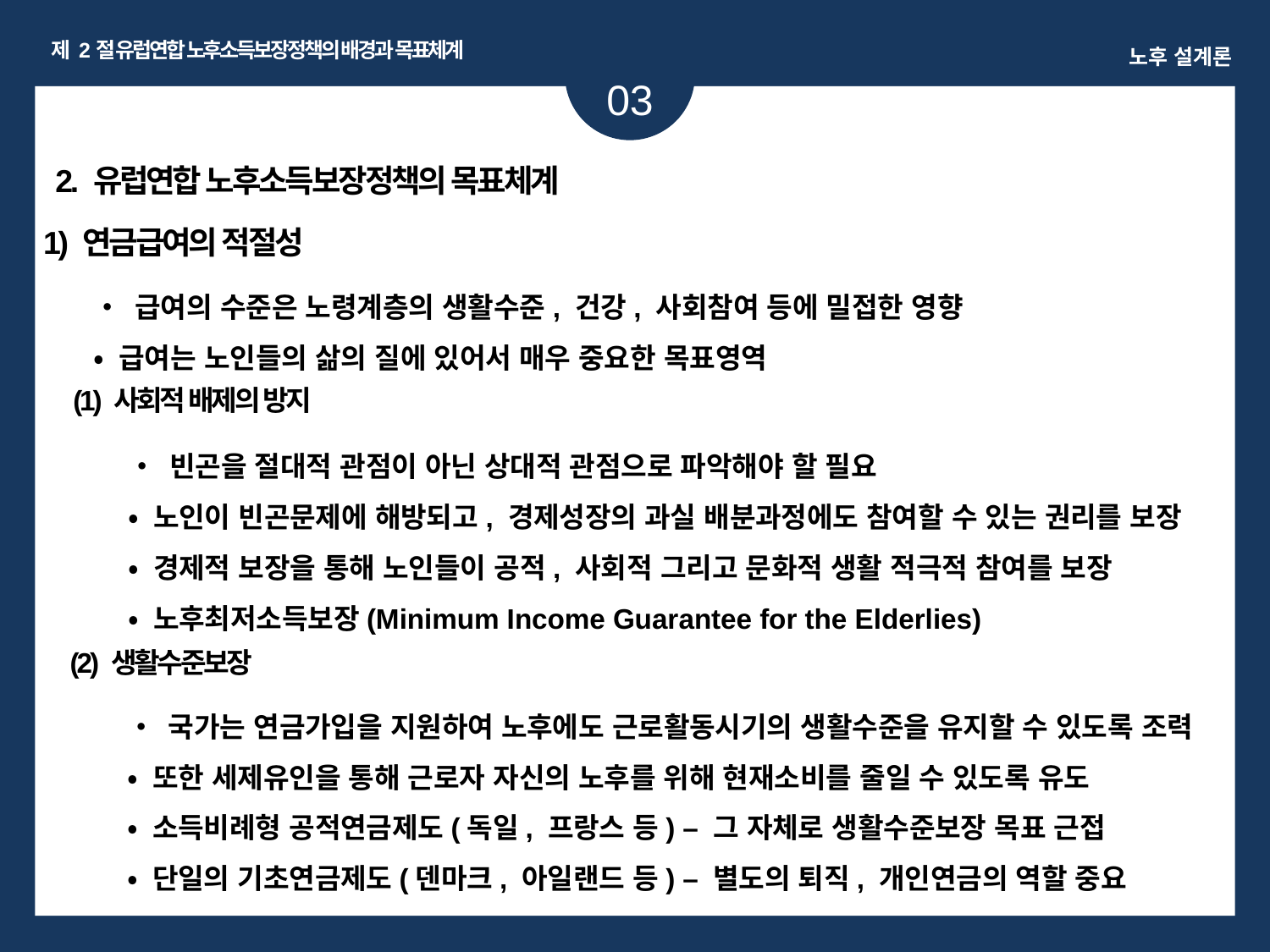

제 2절 유럽연합 노후소득보장정책의 배경과 목표체계
노후 설계론
03
ㅏㅏ
2. 유럽연합 노후소득보장정책의 목표체계
1) 연금급여의 적절성
• 급여의 수준은 노령계층의 생활수준, 건강, 사회참여 등에 밀접한 영향
• 급여는 노인들의 삶의 질에 있어서 매우 중요한 목표영역
(1) 사회적 배제의 방지
• 빈곤을 절대적 관점이 아닌 상대적 관점으로 파악해야 할 필요
• 노인이 빈곤문제에 해방되고, 경제성장의 과실 배분과정에도 참여할 수 있는 권리를 보장
• 경제적 보장을 통해 노인들이 공적, 사회적 그리고 문화적 생활 적극적 참여를 보장
• 노후최저소득보장(Minimum Income Guarantee for the Elderlies)
(2) 생활수준보장
• 국가는 연금가입을 지원하여 노후에도 근로활동시기의 생활수준을 유지할 수 있도록 조력
• 또한 세제유인을 통해 근로자 자신의 노후를 위해 현재소비를 줄일 수 있도록 유도
• 소득비례형 공적연금제도(독일, 프랑스 등) – 그 자체로 생활수준보장 목표 근접
• 단일의 기초연금제도(덴마크, 아일랜드 등) – 별도의 퇴직, 개인연금의 역할 중요